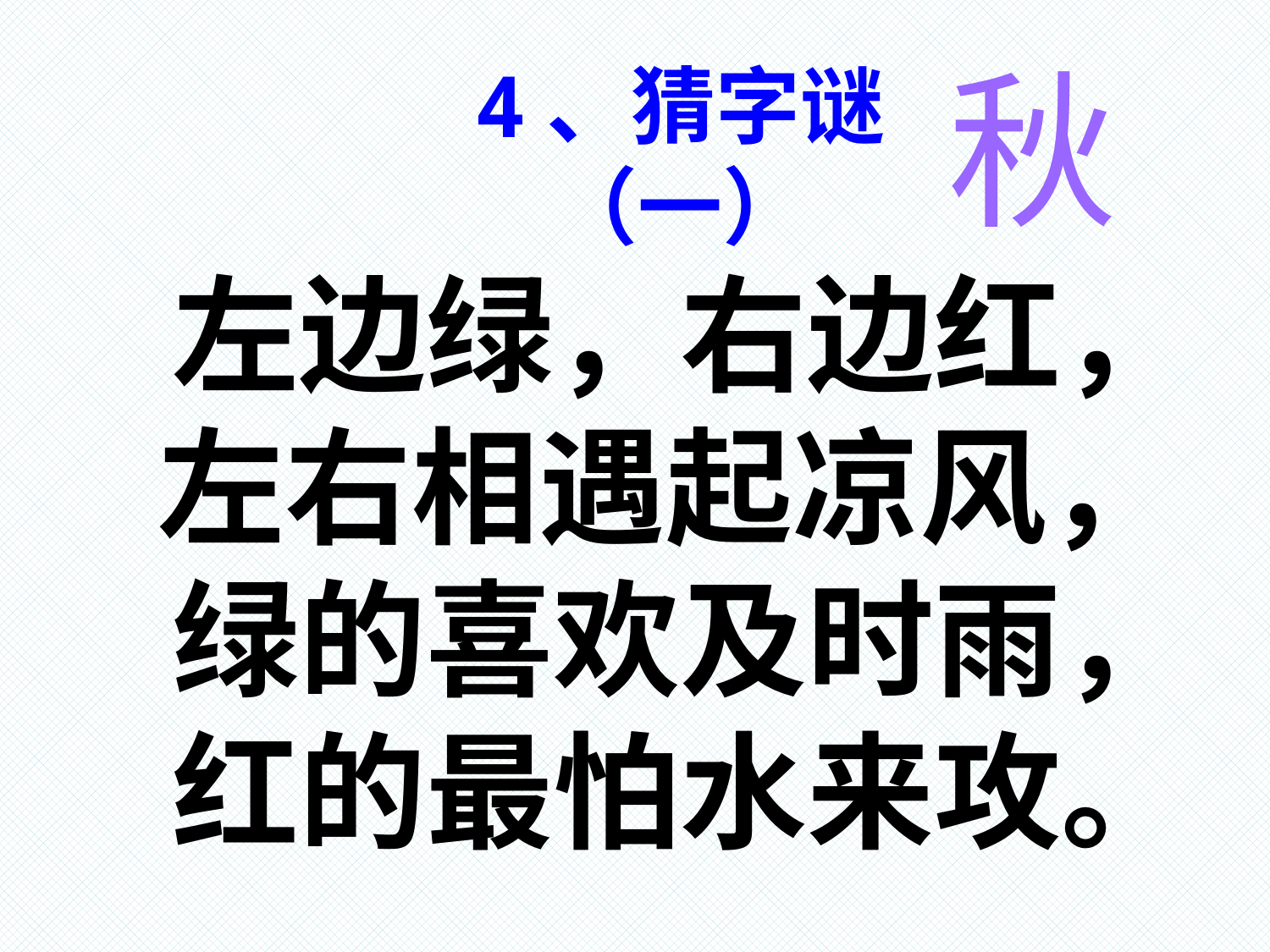

秋
4、猜字谜
（一）
左边绿，右边红，
左右相遇起凉风，
绿的喜欢及时雨，
红的最怕水来攻。